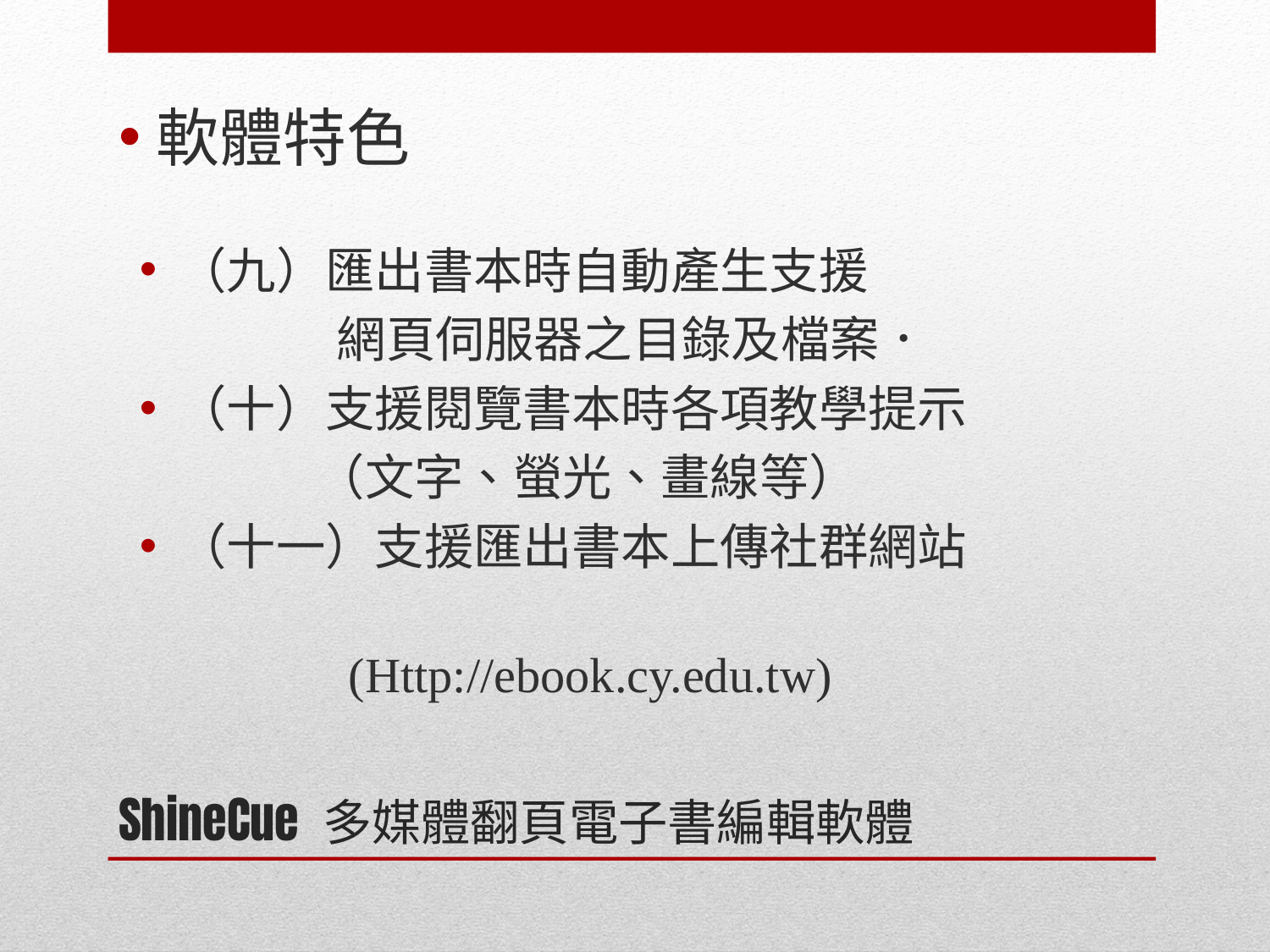

軟體特色
（九）匯出書本時自動產生支援
　　　　網頁伺服器之目錄及檔案．
（十）支援閱覽書本時各項教學提示
	　（文字、螢光、畫線等）
（十一）支援匯出書本上傳社群網站
　　　　(Http://ebook.cy.edu.tw)
# ShineCue 多媒體翻頁電子書編輯軟體